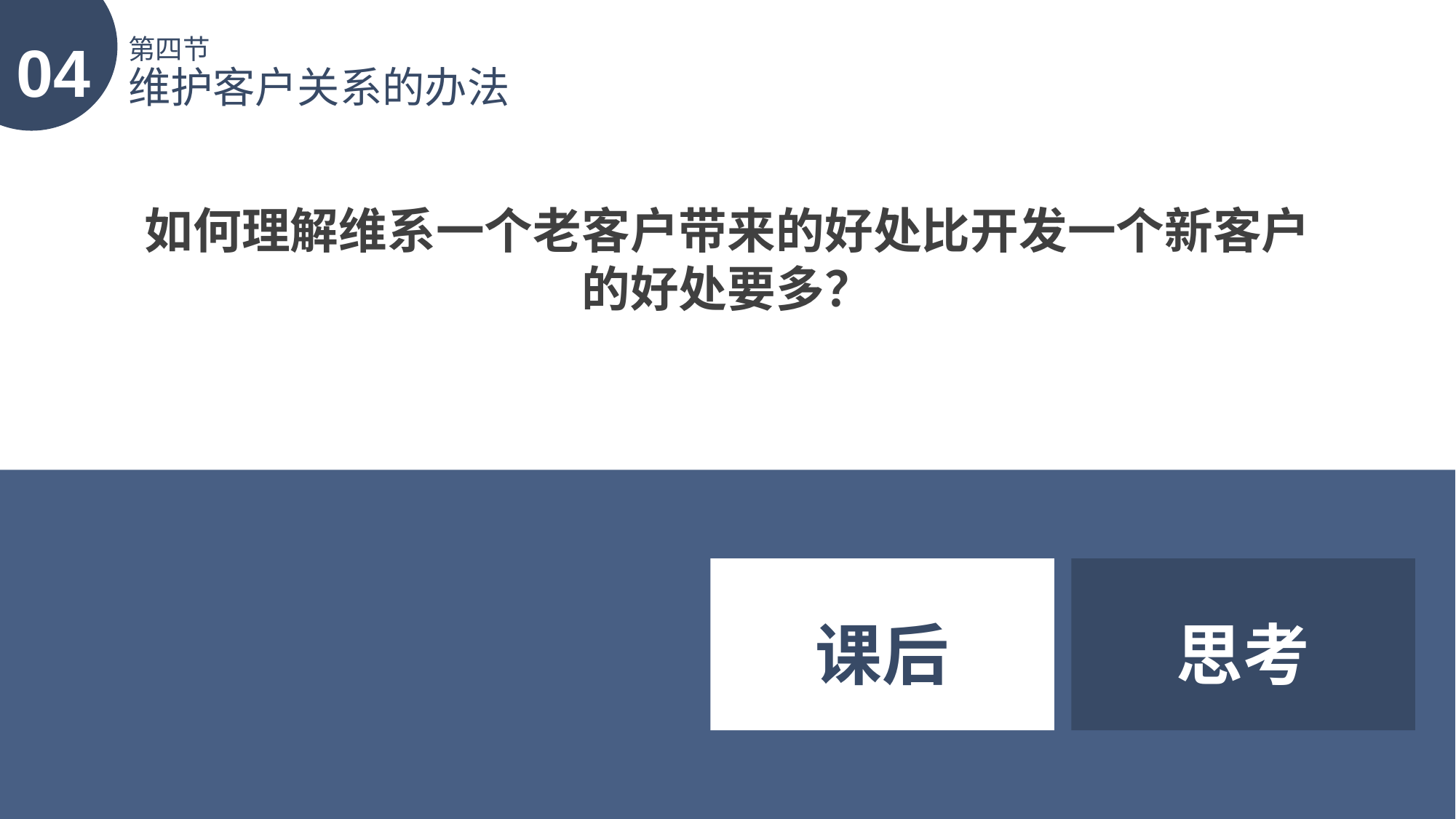

04
第四节
维护客户关系的办法
如何理解维系一个老客户带来的好处比开发一个新客户的好处要多？

课后
思考